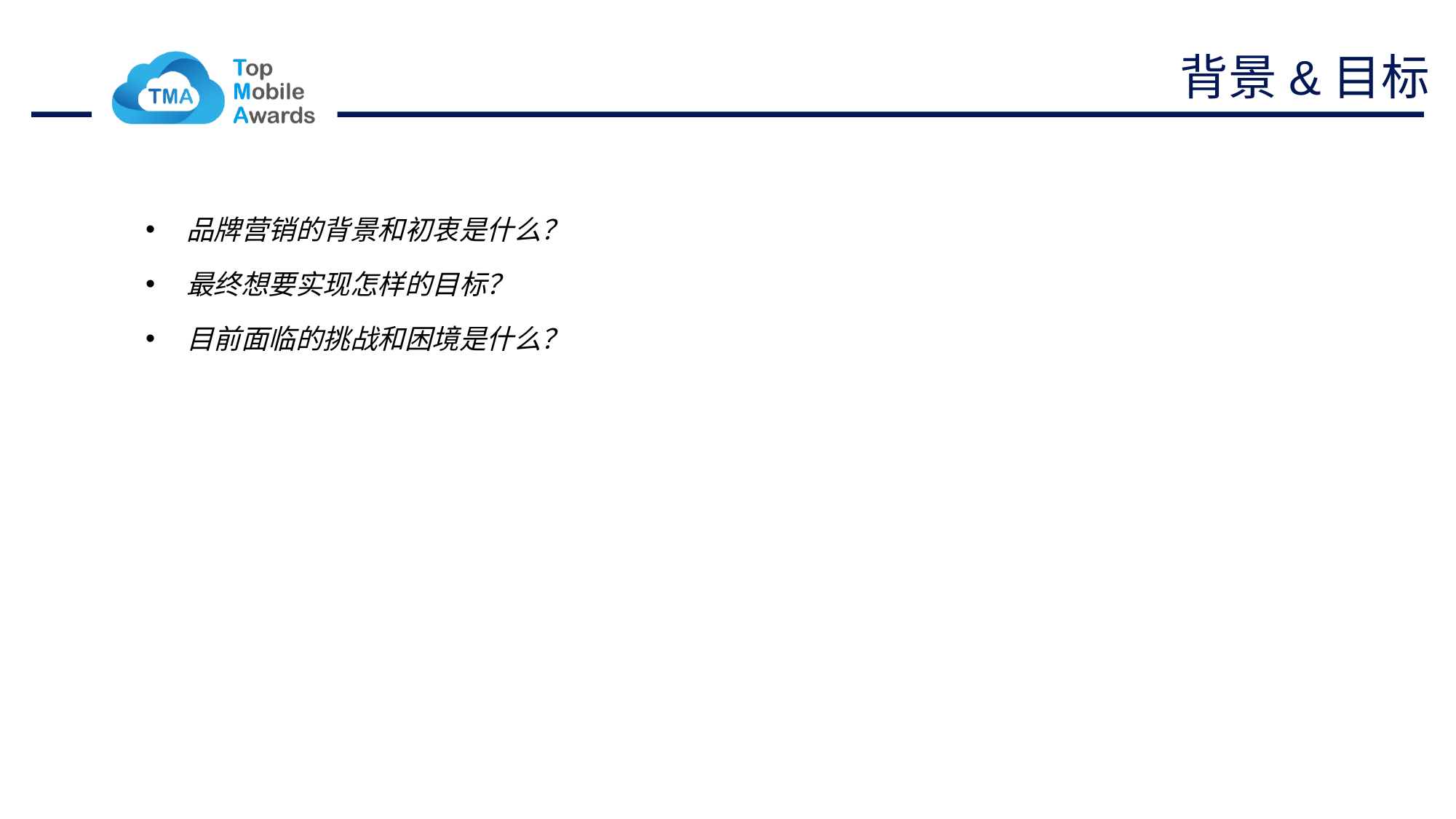

品牌营销的背景和初衷是什么？
最终想要实现怎样的目标？
目前面临的挑战和困境是什么？